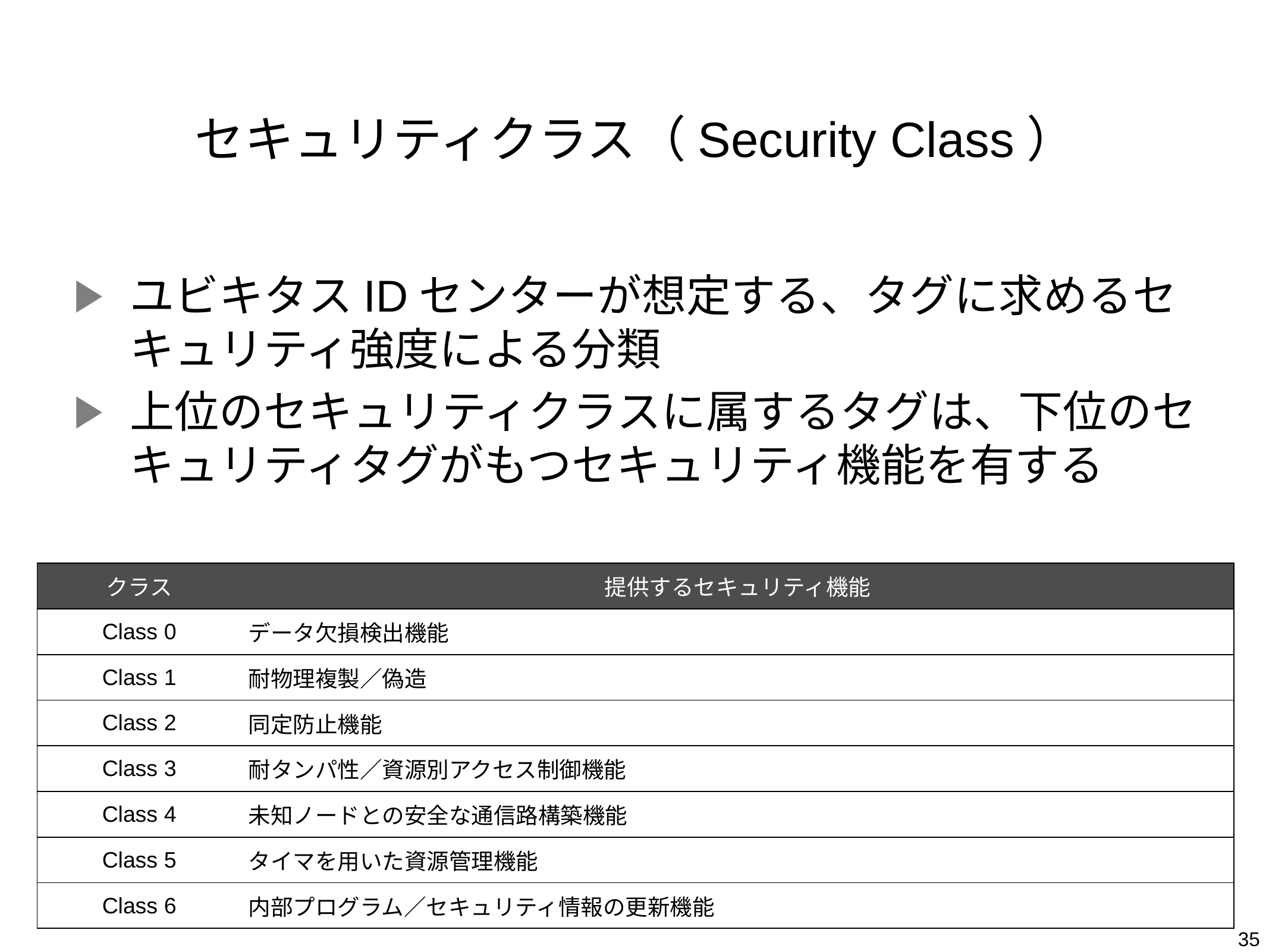

# セキュリティクラス（Security Class）
ユビキタスIDセンターが想定する、タグに求めるセキュリティ強度による分類
上位のセキュリティクラスに属するタグは、下位のセキュリティタグがもつセキュリティ機能を有する
| クラス | 提供するセキュリティ機能 |
| --- | --- |
| Class 0 | データ欠損検出機能 |
| Class 1 | 耐物理複製／偽造 |
| Class 2 | 同定防止機能 |
| Class 3 | 耐タンパ性／資源別アクセス制御機能 |
| Class 4 | 未知ノードとの安全な通信路構築機能 |
| Class 5 | タイマを用いた資源管理機能 |
| Class 6 | 内部プログラム／セキュリティ情報の更新機能 |
35